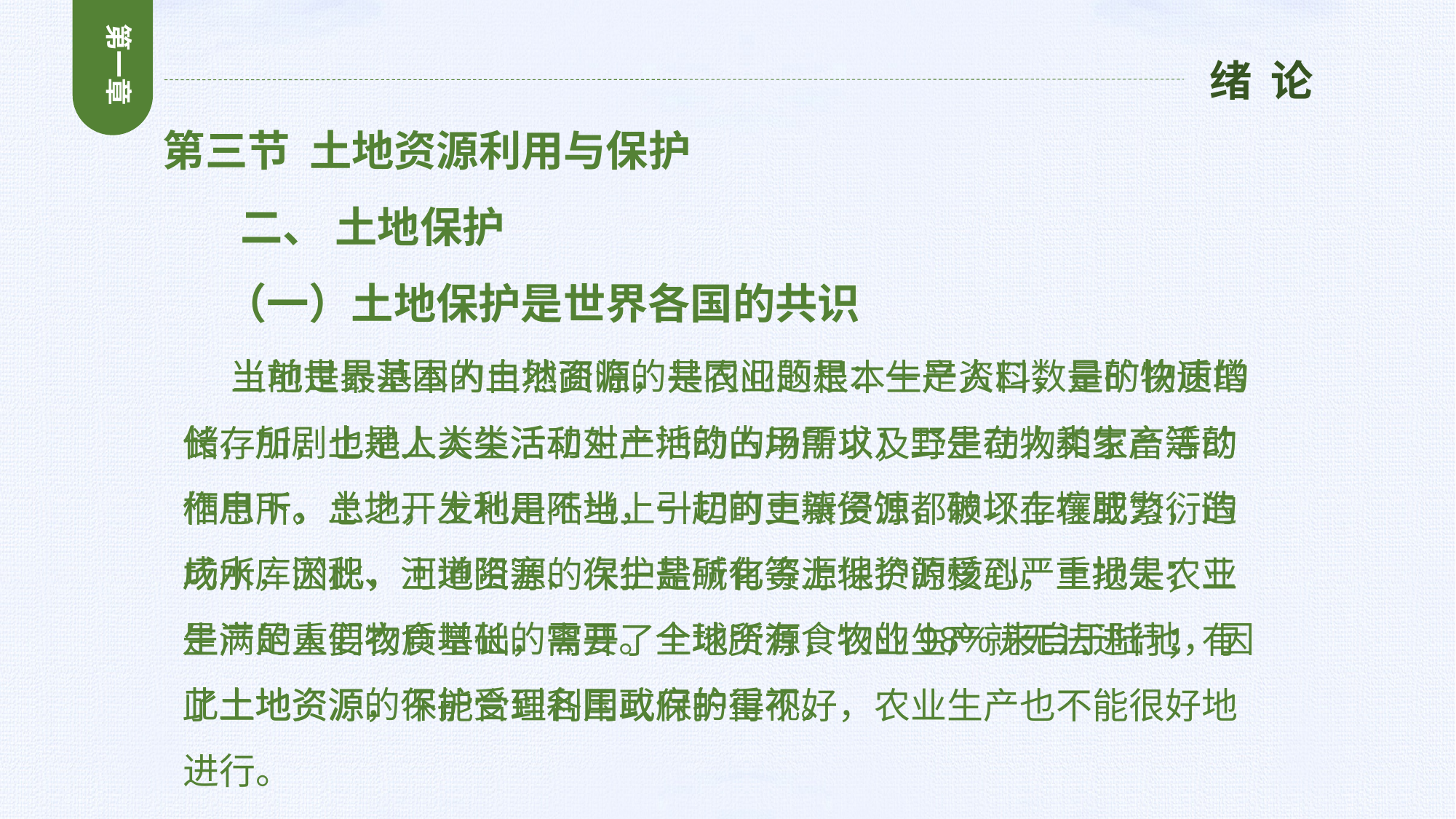

第一章
绪  论
第三节  土地资源利用与保护
       二、 土地保护
        （一）土地保护是世界各国的共识

    当前世界范围内土地面临的共同问题是：一是人口数量的快速增长，加剧土地上人类活动对土地的占用需求；二是在人类生产活动作用下，土地开发利用不当，引起的土壤侵蚀，破坏土壤肥力，造成水库淤积、河道阻塞、次生盐碱化等土地资源受到严重损失；三是满足人们衣食增长的需要。全球所有食物的98%来自于陆地，因此土地资源的保护受到各国政府的重视。

    土地是最基本的自然资源，是农业的根本生产资料，是矿物质的储存所，也是人类生活和生产活动的场所以及野生动物和家畜等的栖息所。总之，土地是陆地上一切可更新资源都赖以存在或繁衍的场所，因此，土地资源的保护是所有资源保护的核心，土地是农业生产的重要物质基础，离开了土地资源，农业生产就无法进行；有了土地资源，不能合理利用或保护得不好，农业生产也不能很好地进行。